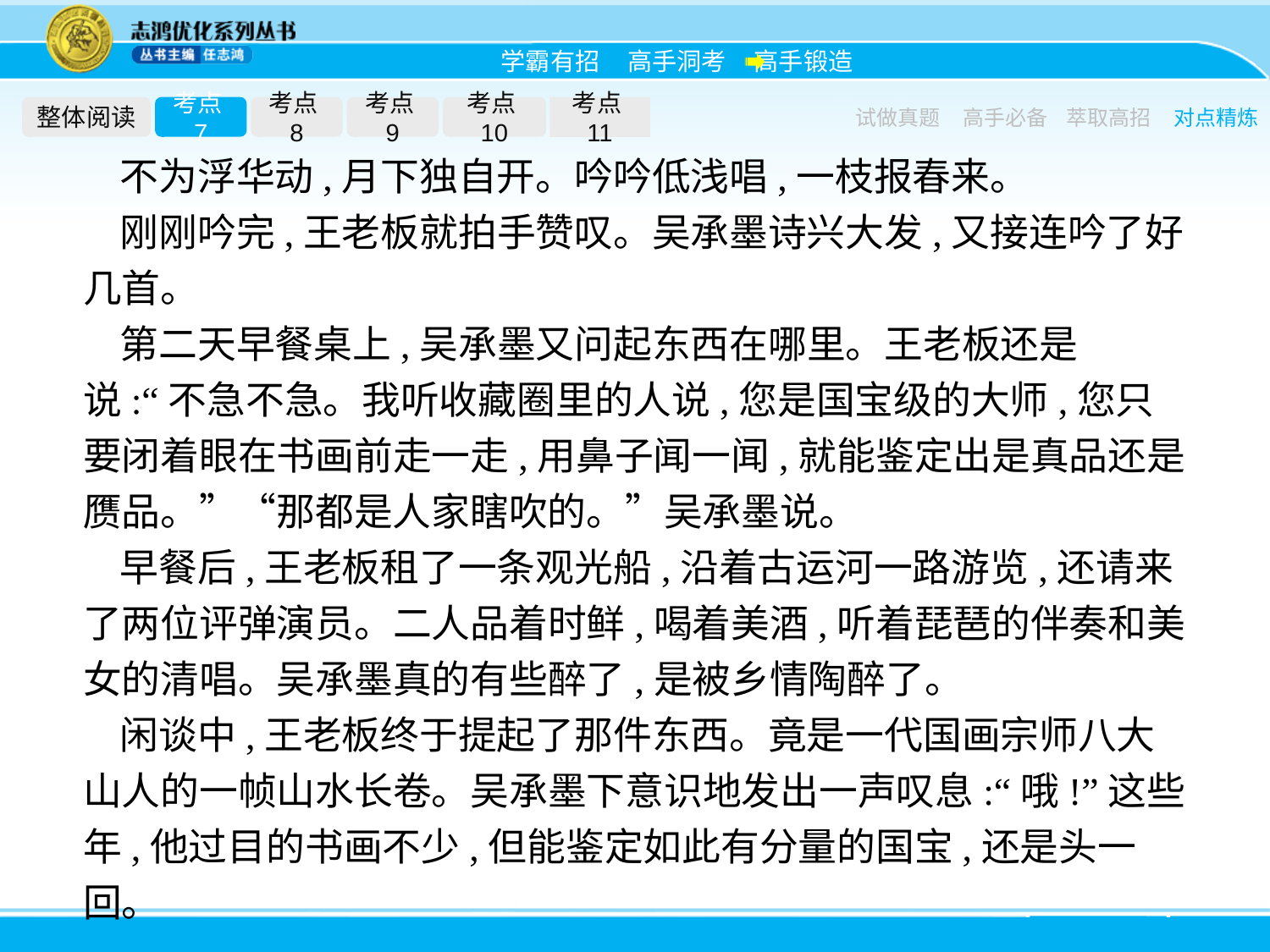

整体阅读
考点7
考点8
考点9
考点10
考点11
试做真题
高手必备
萃取高招
对点精炼
不为浮华动,月下独自开。吟吟低浅唱,一枝报春来。
刚刚吟完,王老板就拍手赞叹。吴承墨诗兴大发,又接连吟了好几首。
第二天早餐桌上,吴承墨又问起东西在哪里。王老板还是说:“不急不急。我听收藏圈里的人说,您是国宝级的大师,您只要闭着眼在书画前走一走,用鼻子闻一闻,就能鉴定出是真品还是赝品。”“那都是人家瞎吹的。”吴承墨说。
早餐后,王老板租了一条观光船,沿着古运河一路游览,还请来了两位评弹演员。二人品着时鲜,喝着美酒,听着琵琶的伴奏和美女的清唱。吴承墨真的有些醉了,是被乡情陶醉了。
闲谈中,王老板终于提起了那件东西。竟是一代国画宗师八大山人的一帧山水长卷。吴承墨下意识地发出一声叹息:“哦!”这些年,他过目的书画不少,但能鉴定如此有分量的国宝,还是头一回。